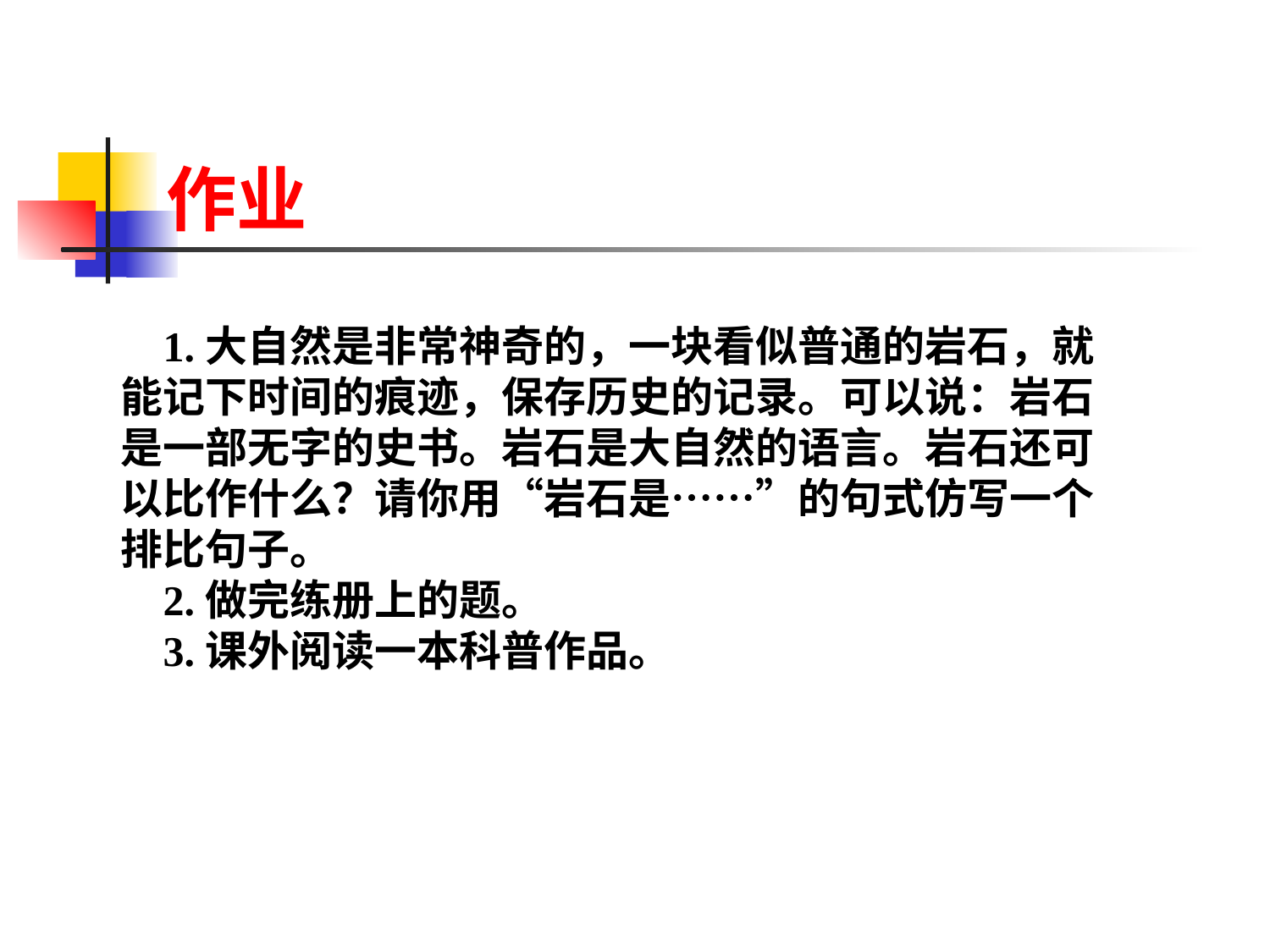

作业
1.大自然是非常神奇的，一块看似普通的岩石，就能记下时间的痕迹，保存历史的记录。可以说：岩石是一部无字的史书。岩石是大自然的语言。岩石还可以比作什么？请你用“岩石是……”的句式仿写一个排比句子。
2.做完练册上的题。
3.课外阅读一本科普作品。